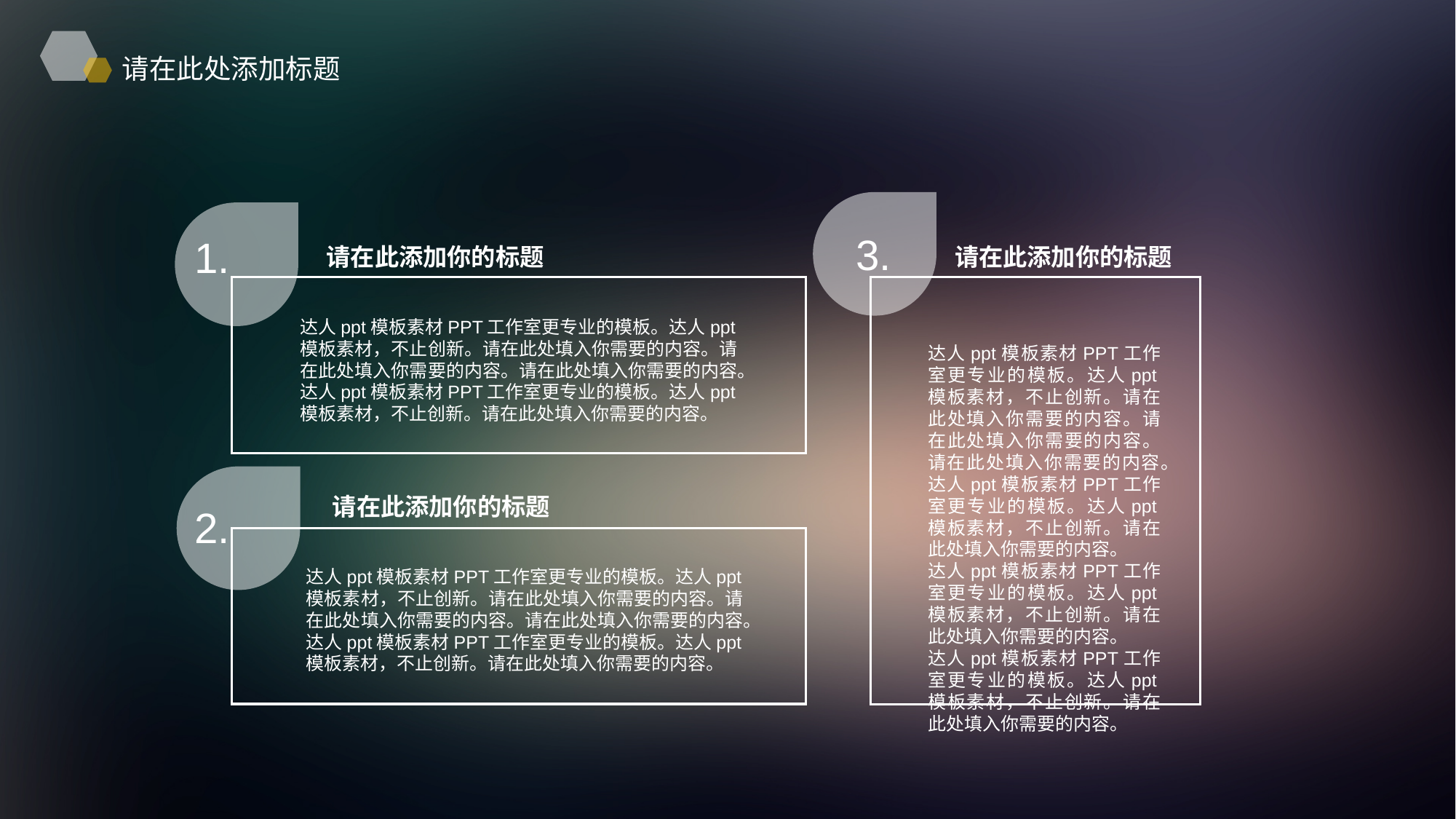

请在此处添加标题

3.
1.
请在此添加你的标题
请在此添加你的标题

达人ppt模板素材PPT工作室更专业的模板。达人ppt模板素材，不止创新。请在此处填入你需要的内容。请在此处填入你需要的内容。请在此处填入你需要的内容。
达人ppt模板素材PPT工作室更专业的模板。达人ppt模板素材，不止创新。请在此处填入你需要的内容。
达人ppt模板素材PPT工作室更专业的模板。达人ppt模板素材，不止创新。请在此处填入你需要的内容。请在此处填入你需要的内容。请在此处填入你需要的内容。
达人ppt模板素材PPT工作室更专业的模板。达人ppt模板素材，不止创新。请在此处填入你需要的内容。
达人ppt模板素材PPT工作室更专业的模板。达人ppt模板素材，不止创新。请在此处填入你需要的内容。
达人ppt模板素材PPT工作室更专业的模板。达人ppt模板素材，不止创新。请在此处填入你需要的内容。

请在此添加你的标题
2.

达人ppt模板素材PPT工作室更专业的模板。达人ppt模板素材，不止创新。请在此处填入你需要的内容。请在此处填入你需要的内容。请在此处填入你需要的内容。
达人ppt模板素材PPT工作室更专业的模板。达人ppt模板素材，不止创新。请在此处填入你需要的内容。